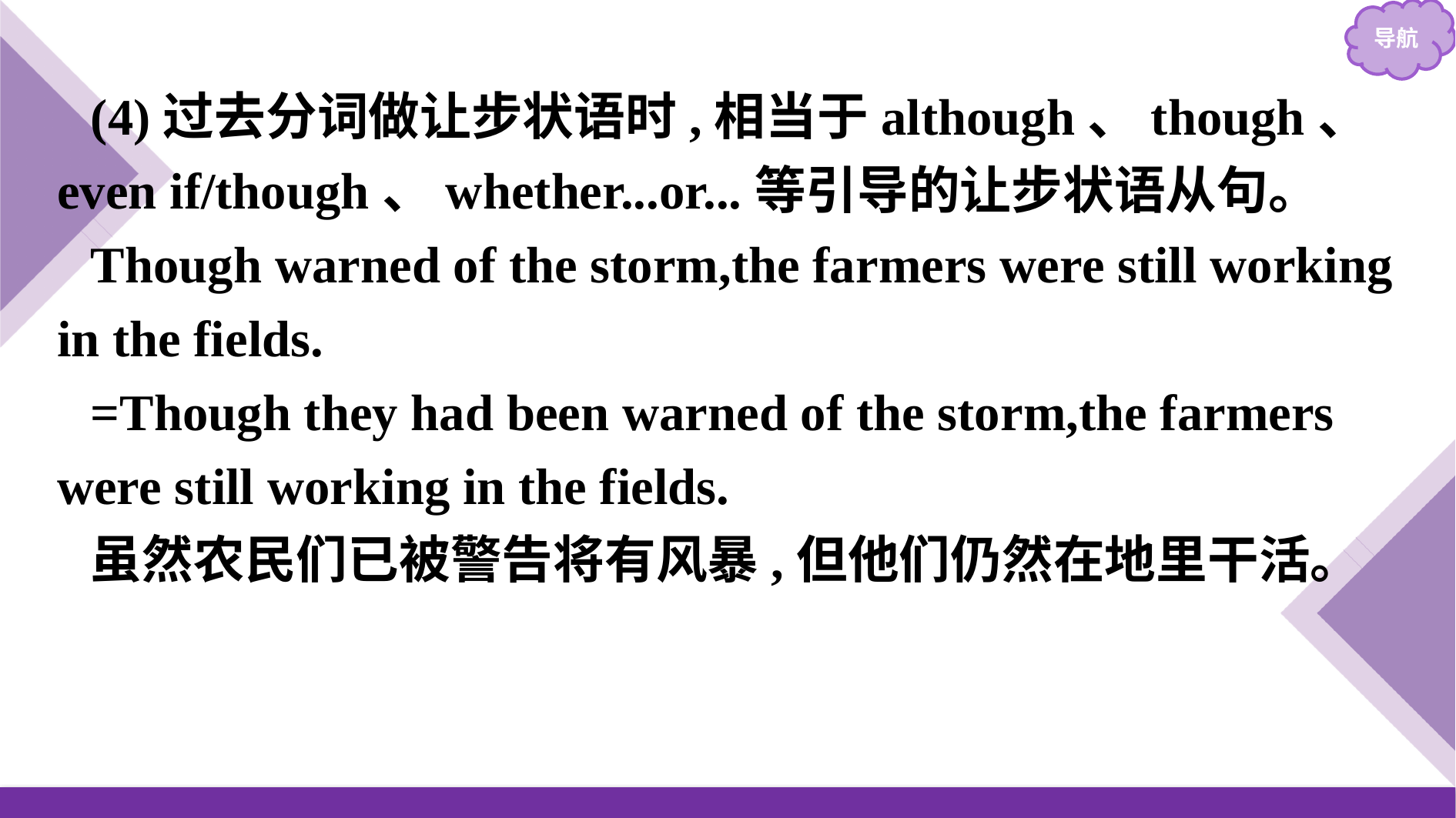

(4)过去分词做让步状语时,相当于although、though、even if/though、whether...or...等引导的让步状语从句。
Though warned of the storm,the farmers were still working in the fields.
=Though they had been warned of the storm,the farmers were still working in the fields.
虽然农民们已被警告将有风暴,但他们仍然在地里干活。